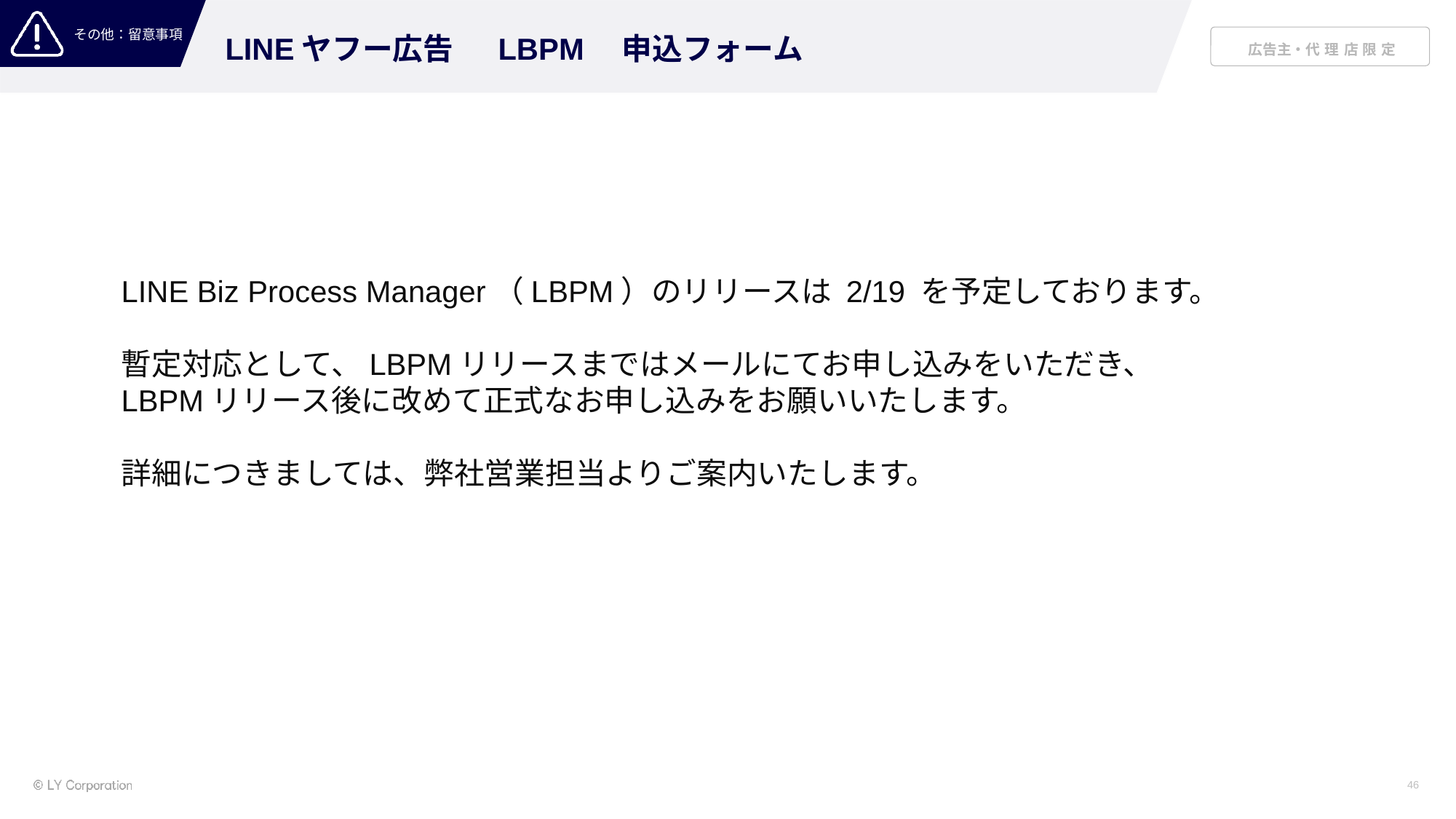

LINEヤフー広告　 LBPM　申込フォーム
LINE Biz Process Manager（LBPM）のリリースは 2/19 を予定しております。

暫定対応として、LBPMリリースまではメールにてお申し込みをいただき、
LBPMリリース後に改めて正式なお申し込みをお願いいたします。

詳細につきましては、弊社営業担当よりご案内いたします。